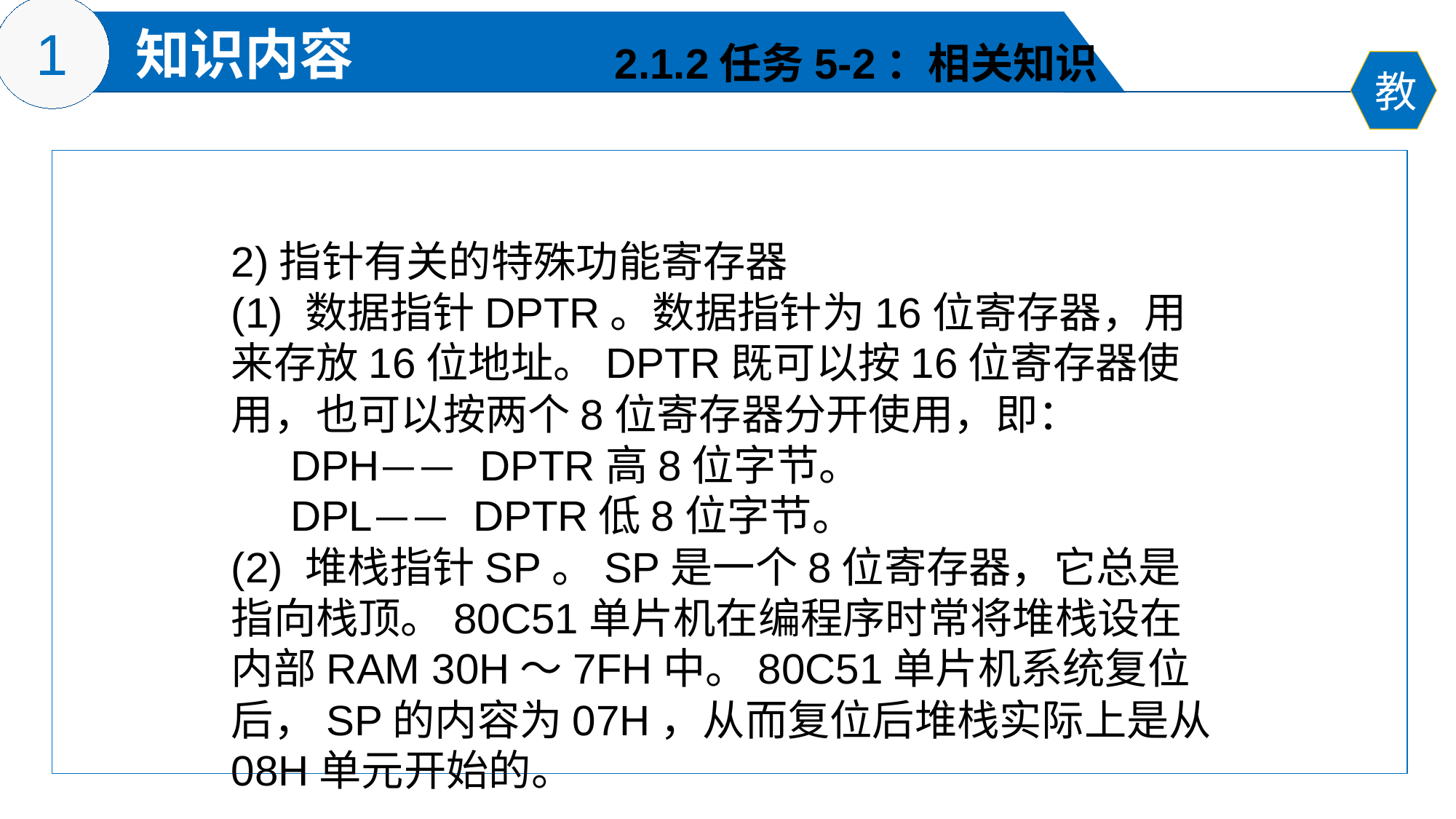

2.1.2任务5-2：相关知识
2)指针有关的特殊功能寄存器
(1) 数据指针DPTR。数据指针为16位寄存器，用来存放16位地址。DPTR既可以按16位寄存器使用，也可以按两个8位寄存器分开使用，即：
     DPH——  DPTR高8位字节。
     DPL——  DPTR低8位字节。
(2) 堆栈指针SP。SP是一个8位寄存器，它总是指向栈顶。80C51单片机在编程序时常将堆栈设在内部RAM 30H～7FH中。80C51单片机系统复位后，SP的内容为07H，从而复位后堆栈实际上是从08H单元开始的。